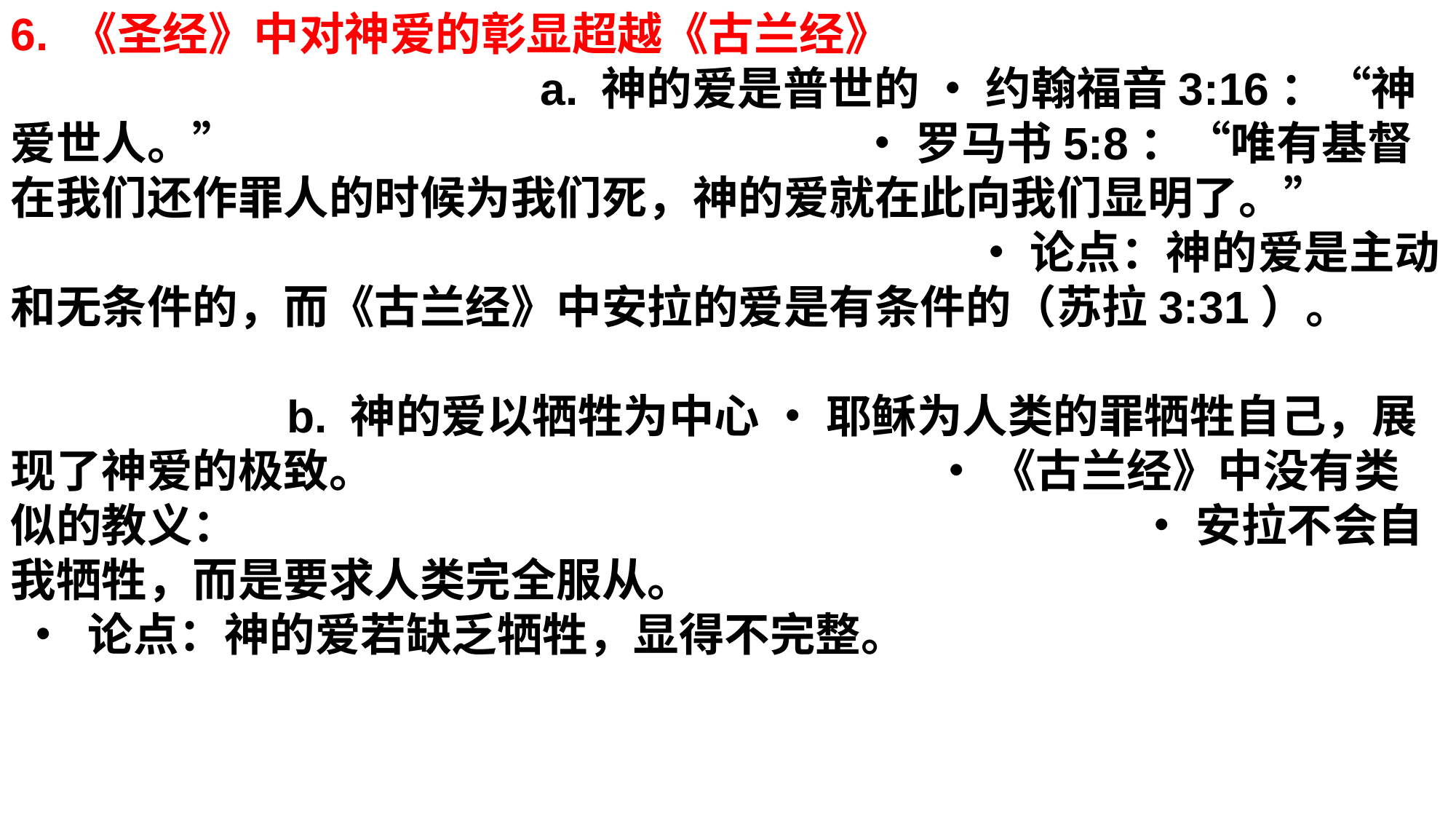

6. 《圣经》中对神爱的彰显超越《古兰经》                                                                                                        a. 神的爱是普世的 • 约翰福音3:16：“神爱世人。”                                                            • 罗马书5:8：“唯有基督在我们还作罪人的时候为我们死，神的爱就在此向我们显明了。”                                                                                                         • 论点：神的爱是主动和无条件的，而《古兰经》中安拉的爱是有条件的（苏拉3:31）。
                                                                                                                                         b. 神的爱以牺牲为中心 • 耶稣为人类的罪牺牲自己，展现了神爱的极致。                                                      • 《古兰经》中没有类似的教义：                                                                                       • 安拉不会自我牺牲，而是要求人类完全服从。
 • 论点：神的爱若缺乏牺牲，显得不完整。